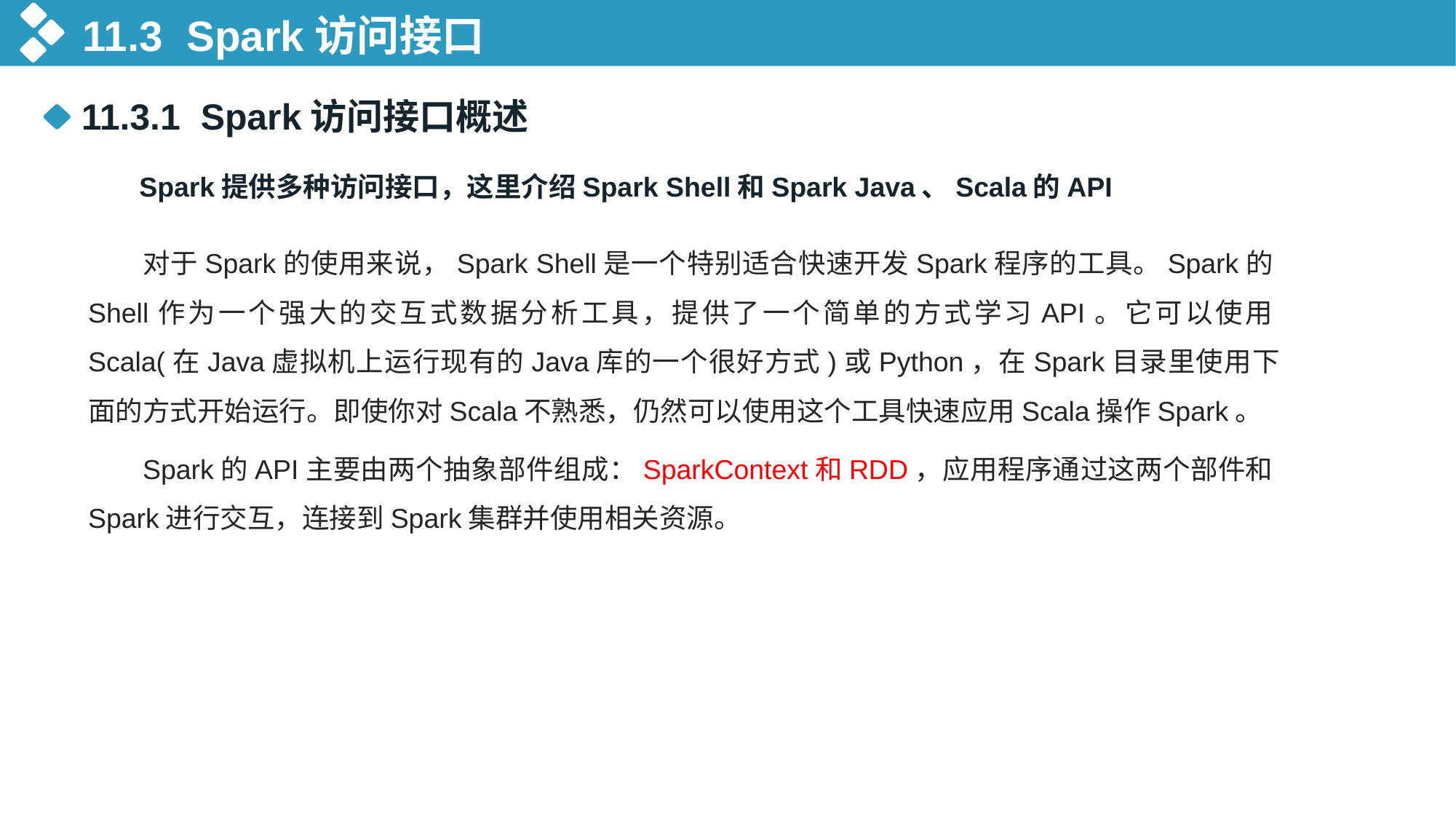

11.3  Spark访问接口
11.3.1  Spark访问接口概述

   Spark提供多种访问接口，这里介绍Spark Shell和Spark Java、Scala的API
对于Spark的使用来说，Spark Shell是一个特别适合快速开发Spark程序的工具。Spark的Shell作为一个强大的交互式数据分析工具，提供了一个简单的方式学习API。它可以使用Scala(在Java虚拟机上运行现有的Java库的一个很好方式)或Python，在Spark目录里使用下面的方式开始运行。即使你对Scala不熟悉，仍然可以使用这个工具快速应用Scala操作Spark。
Spark的API主要由两个抽象部件组成：SparkContext和RDD，应用程序通过这两个部件和Spark进行交互，连接到Spark集群并使用相关资源。